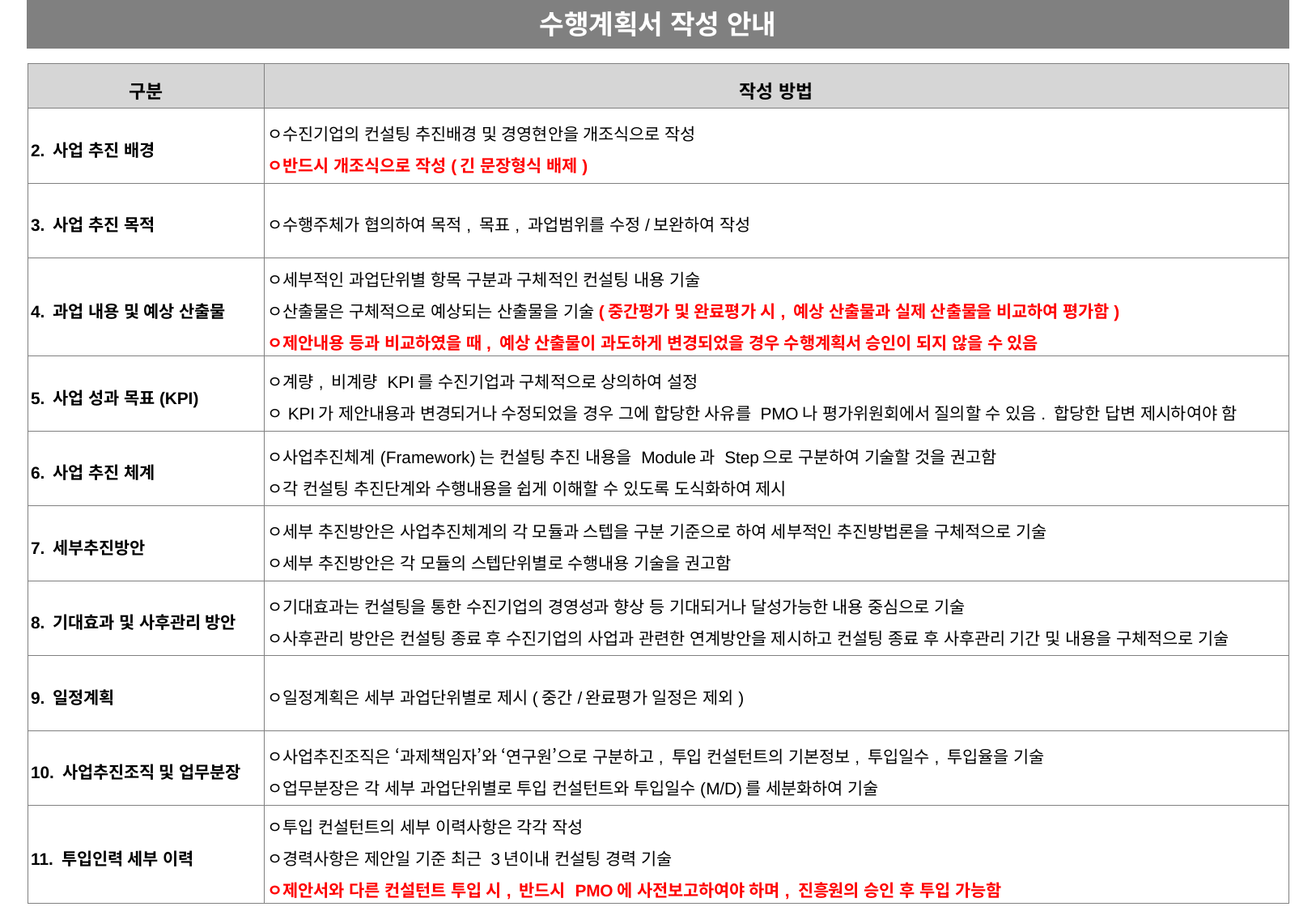

수행계획서 작성 안내
| 구분 | 작성 방법 |
| --- | --- |
| 2. 사업 추진 배경 | ㅇ수진기업의 컨설팅 추진배경 및 경영현안을 개조식으로 작성 ㅇ반드시 개조식으로 작성(긴 문장형식 배제) |
| 3. 사업 추진 목적 | ㅇ수행주체가 협의하여 목적, 목표, 과업범위를 수정/보완하여 작성 |
| 4. 과업 내용 및 예상 산출물 | ㅇ세부적인 과업단위별 항목 구분과 구체적인 컨설팅 내용 기술 ㅇ산출물은 구체적으로 예상되는 산출물을 기술(중간평가 및 완료평가 시, 예상 산출물과 실제 산출물을 비교하여 평가함) ㅇ제안내용 등과 비교하였을 때, 예상 산출물이 과도하게 변경되었을 경우 수행계획서 승인이 되지 않을 수 있음 |
| 5. 사업 성과 목표(KPI) | ㅇ계량, 비계량 KPI를 수진기업과 구체적으로 상의하여 설정 ㅇKPI가 제안내용과 변경되거나 수정되었을 경우 그에 합당한 사유를 PMO나 평가위원회에서 질의할 수 있음. 합당한 답변 제시하여야 함 |
| 6. 사업 추진 체계 | ㅇ사업추진체계(Framework)는 컨설팅 추진 내용을 Module과 Step으로 구분하여 기술할 것을 권고함 ㅇ각 컨설팅 추진단계와 수행내용을 쉽게 이해할 수 있도록 도식화하여 제시 |
| 7. 세부추진방안 | ㅇ세부 추진방안은 사업추진체계의 각 모듈과 스텝을 구분 기준으로 하여 세부적인 추진방법론을 구체적으로 기술 ㅇ세부 추진방안은 각 모듈의 스텝단위별로 수행내용 기술을 권고함 |
| 8. 기대효과 및 사후관리 방안 | ㅇ기대효과는 컨설팅을 통한 수진기업의 경영성과 향상 등 기대되거나 달성가능한 내용 중심으로 기술 ㅇ사후관리 방안은 컨설팅 종료 후 수진기업의 사업과 관련한 연계방안을 제시하고 컨설팅 종료 후 사후관리 기간 및 내용을 구체적으로 기술 |
| 9. 일정계획 | ㅇ일정계획은 세부 과업단위별로 제시(중간/완료평가 일정은 제외) |
| 10. 사업추진조직 및 업무분장 | ㅇ사업추진조직은 ‘과제책임자’와 ‘연구원’으로 구분하고, 투입 컨설턴트의 기본정보, 투입일수, 투입율을 기술 ㅇ업무분장은 각 세부 과업단위별로 투입 컨설턴트와 투입일수(M/D)를 세분화하여 기술 |
| 11. 투입인력 세부 이력 | ㅇ투입 컨설턴트의 세부 이력사항은 각각 작성 ㅇ경력사항은 제안일 기준 최근 3년이내 컨설팅 경력 기술 ㅇ제안서와 다른 컨설턴트 투입 시, 반드시 PMO에 사전보고하여야 하며, 진흥원의 승인 후 투입 가능함 |